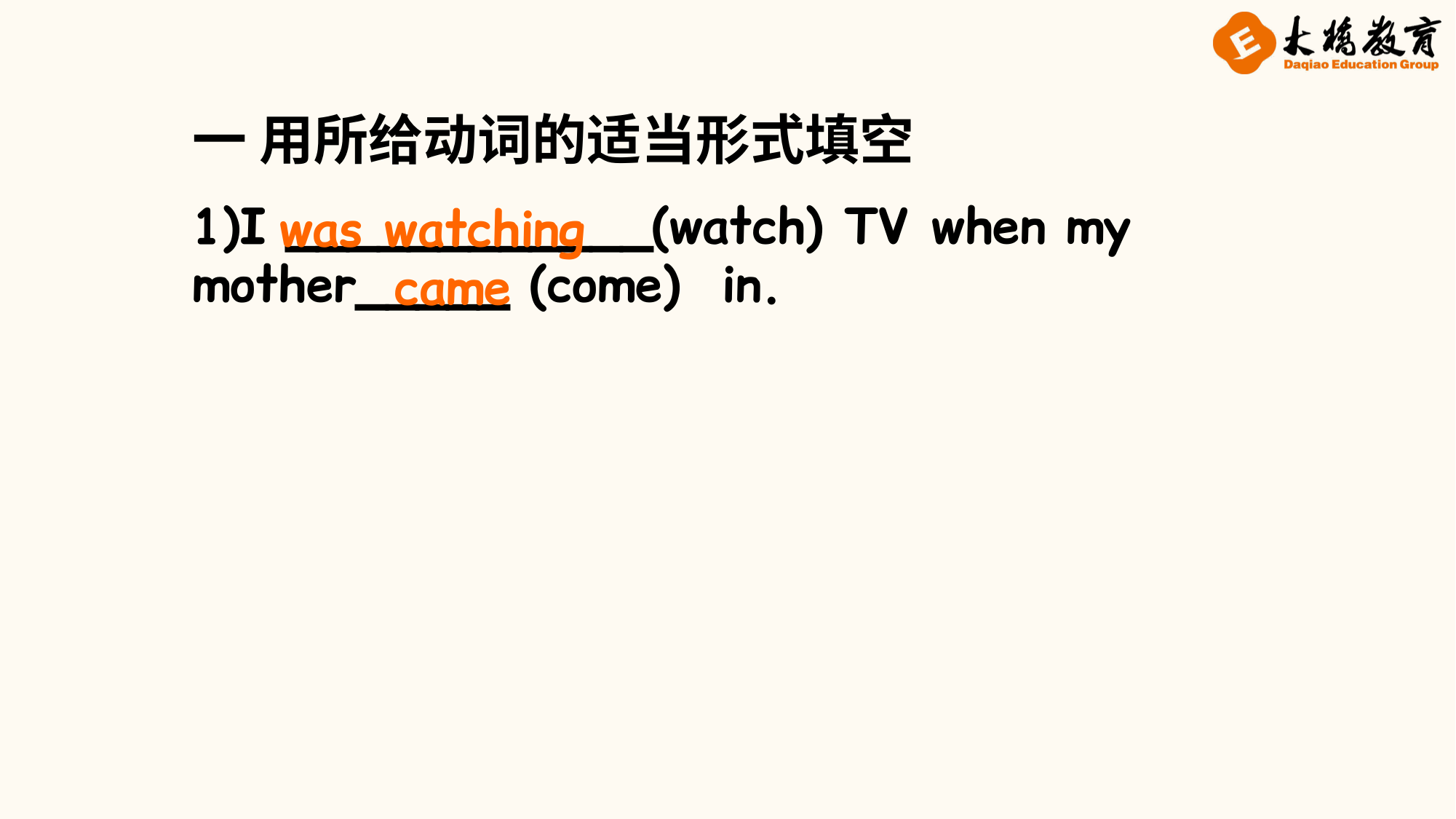

一 用所给动词的适当形式填空
1)I ____________(watch) TV when my mother_____ (come)  in.

was watching
came